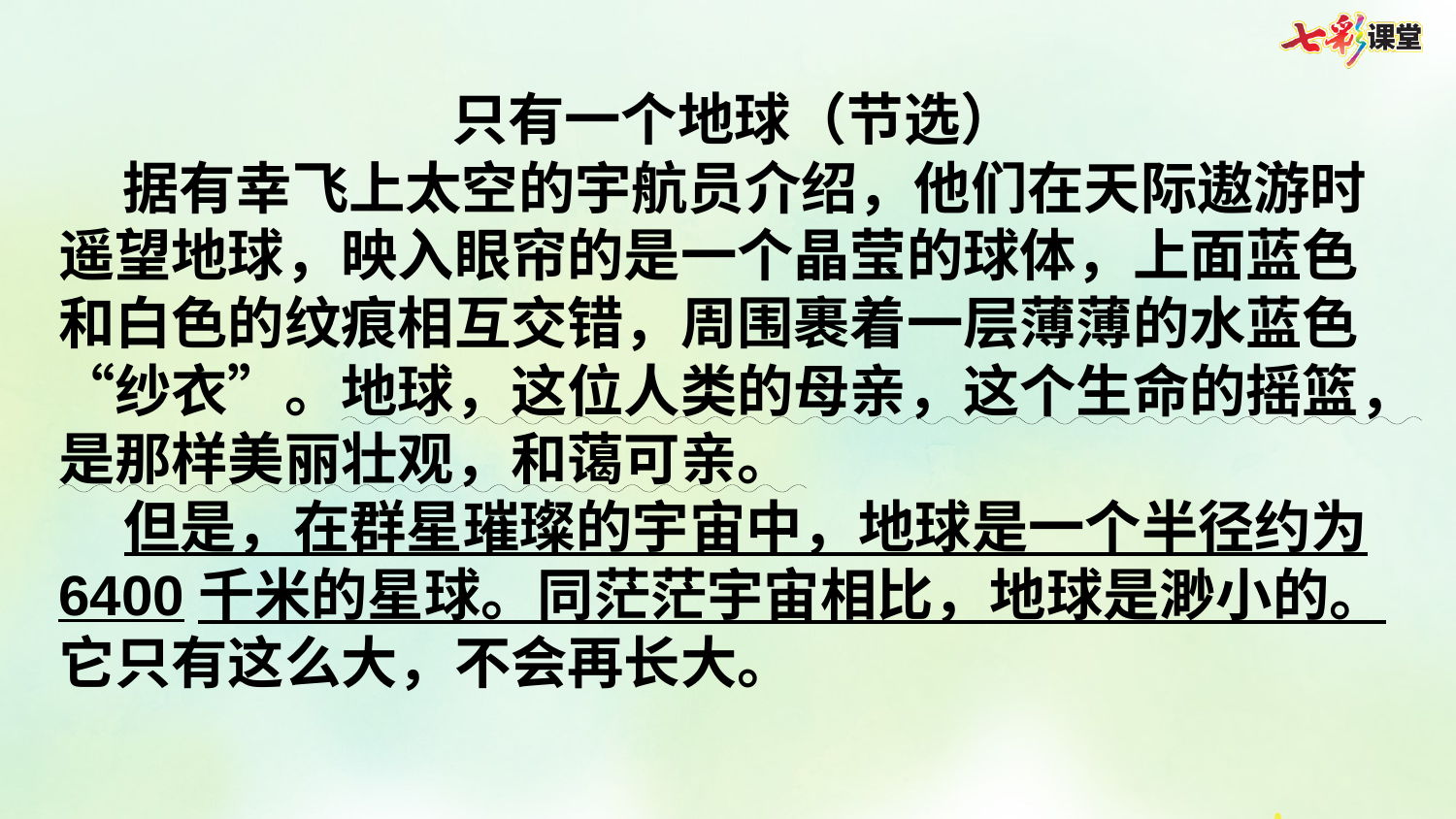

只有一个地球（节选）
    据有幸飞上太空的宇航员介绍，他们在天际遨游时遥望地球，映入眼帘的是一个晶莹的球体，上面蓝色和白色的纹痕相互交错，周围裹着一层薄薄的水蓝色“纱衣”。地球，这位人类的母亲，这个生命的摇篮，是那样美丽壮观，和蔼可亲。
    但是，在群星璀璨的宇宙中，地球是一个半径约为6400千米的星球。同茫茫宇宙相比，地球是渺小的。它只有这么大，不会再长大。